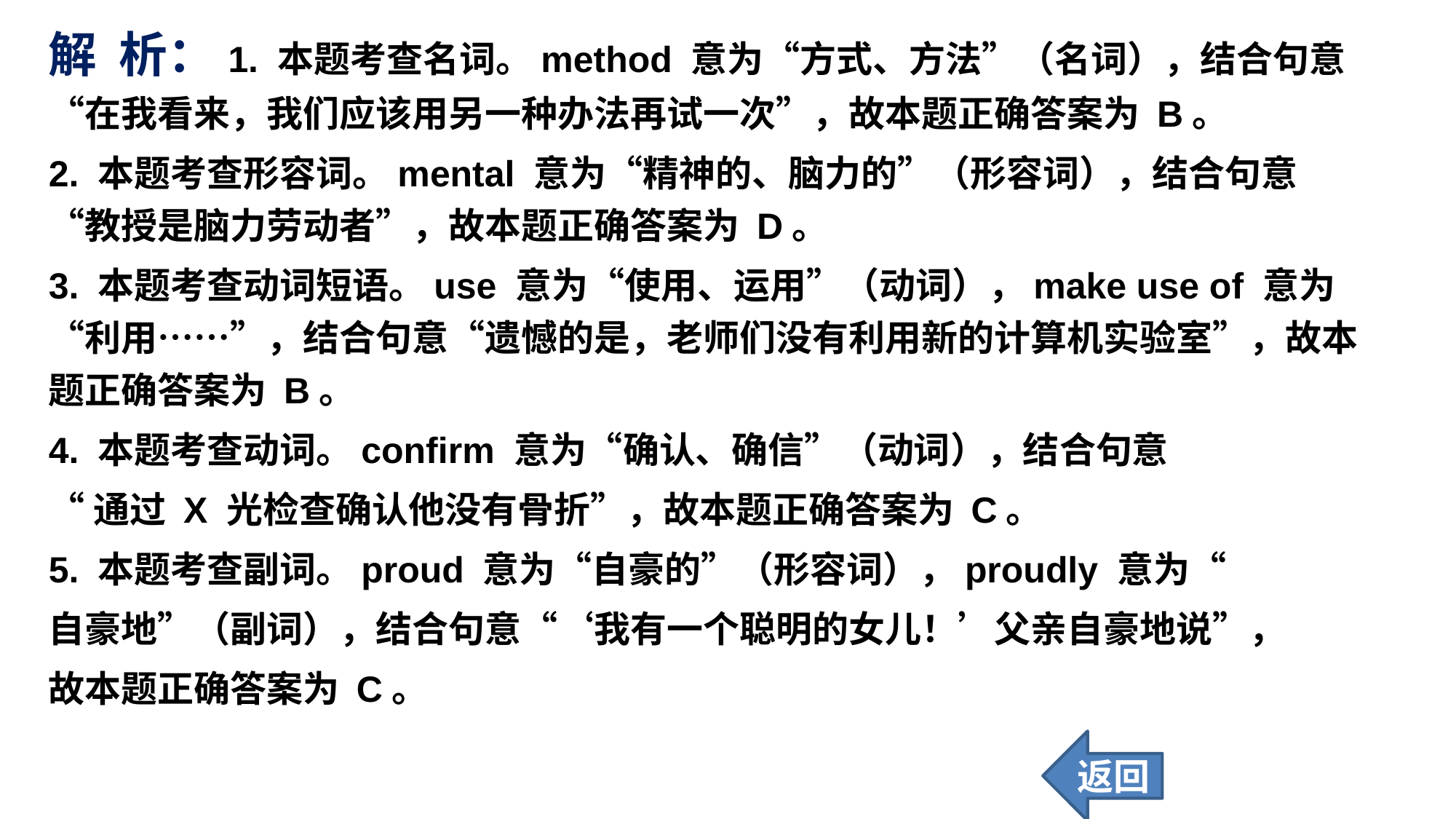

解  析：1. 本题考查名词。method 意为“方式、方法”（名词），结合句意“在我看来，我们应该用另一种办法再试一次”，故本题正确答案为 B。
2. 本题考查形容词。mental 意为“精神的、脑力的”（形容词），结合句意“教授是脑力劳动者”，故本题正确答案为 D。
3. 本题考查动词短语。use 意为“使用、运用”（动词），make use of 意为“利用……”，结合句意“遗憾的是，老师们没有利用新的计算机实验室”，故本题正确答案为 B。
4. 本题考查动词。confirm 意为“确认、确信”（动词），结合句意
“通过 X 光检查确认他没有骨折”，故本题正确答案为 C。
5. 本题考查副词。proud 意为“自豪的”（形容词），proudly 意为“
自豪地”（副词），结合句意“‘我有一个聪明的女儿！’父亲自豪地说”，
故本题正确答案为 C。
返回
44